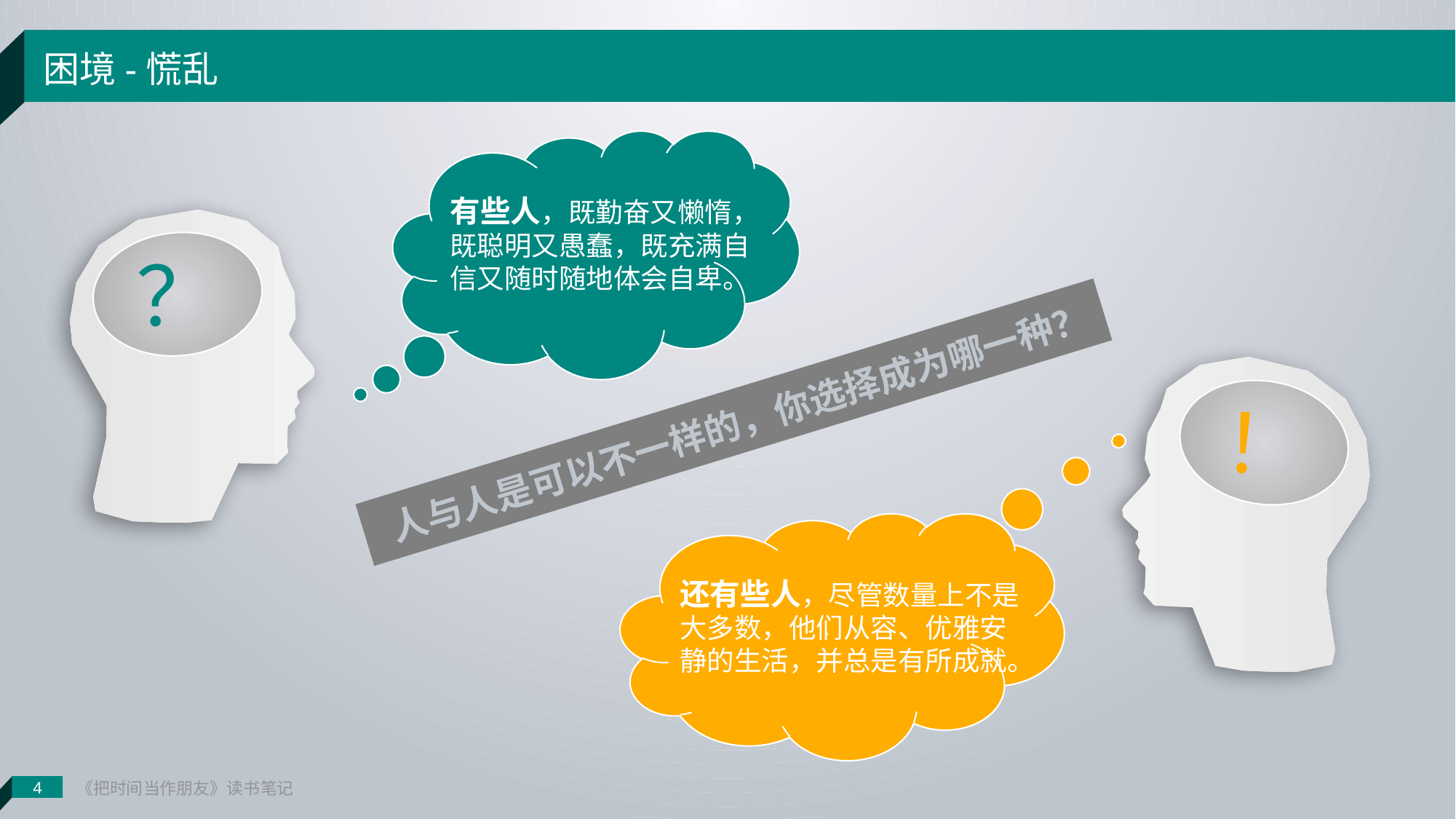

4
《把时间当作朋友》读书笔记

困境-慌乱

有些人，既勤奋又懒惰，既聪明又愚蠢，既充满自信又随时随地体会自卑。

？

！

人与人是可以不一样的，你选择成为哪一种？
·
还有些人，尽管数量上不是大多数，他们从容、优雅安静的生活，并总是有所成就。